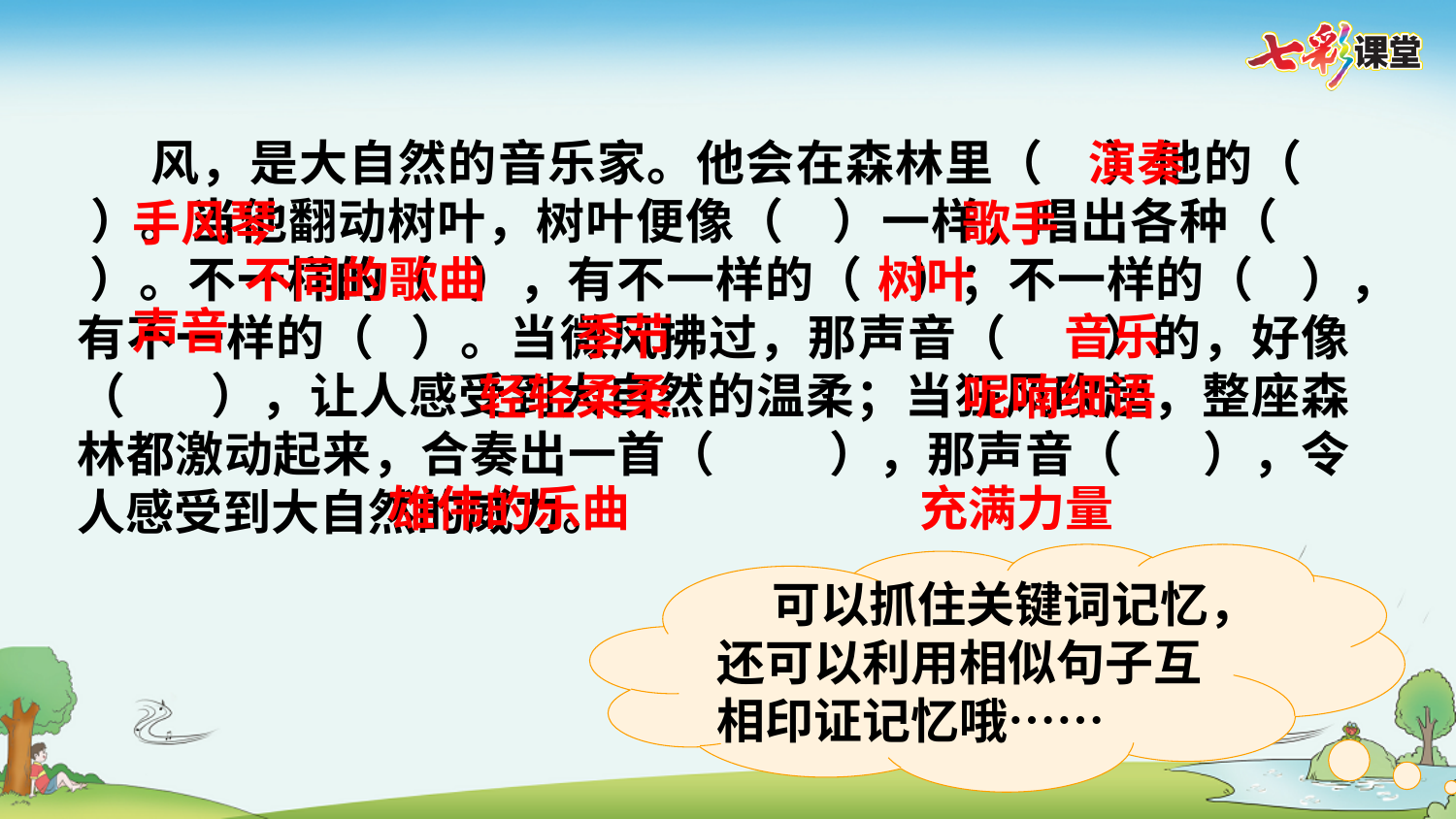

演奏
     风，是大自然的音乐家。他会在森林里（     ）他的（      ）。当他翻动树叶，树叶便像（    ）一样，唱出各种（        ）。不一样的（   ），有不一样的（    ）；不一样的（    ），有不一样的（   ）。当微风拂过，那声音（        ）的，好像（       ），让人感受到大自然的温柔；当狂风吹起，整座森林都激动起来，合奏出一首（          ），那声音（       ），令人感受到大自然的威力。

手风琴
歌手
不同的歌曲
树叶
声音
季节
音乐
轻轻柔柔
呢喃细语
雄伟的乐曲
充满力量
    可以抓住关键词记忆，还可以利用相似句子互相印证记忆哦……